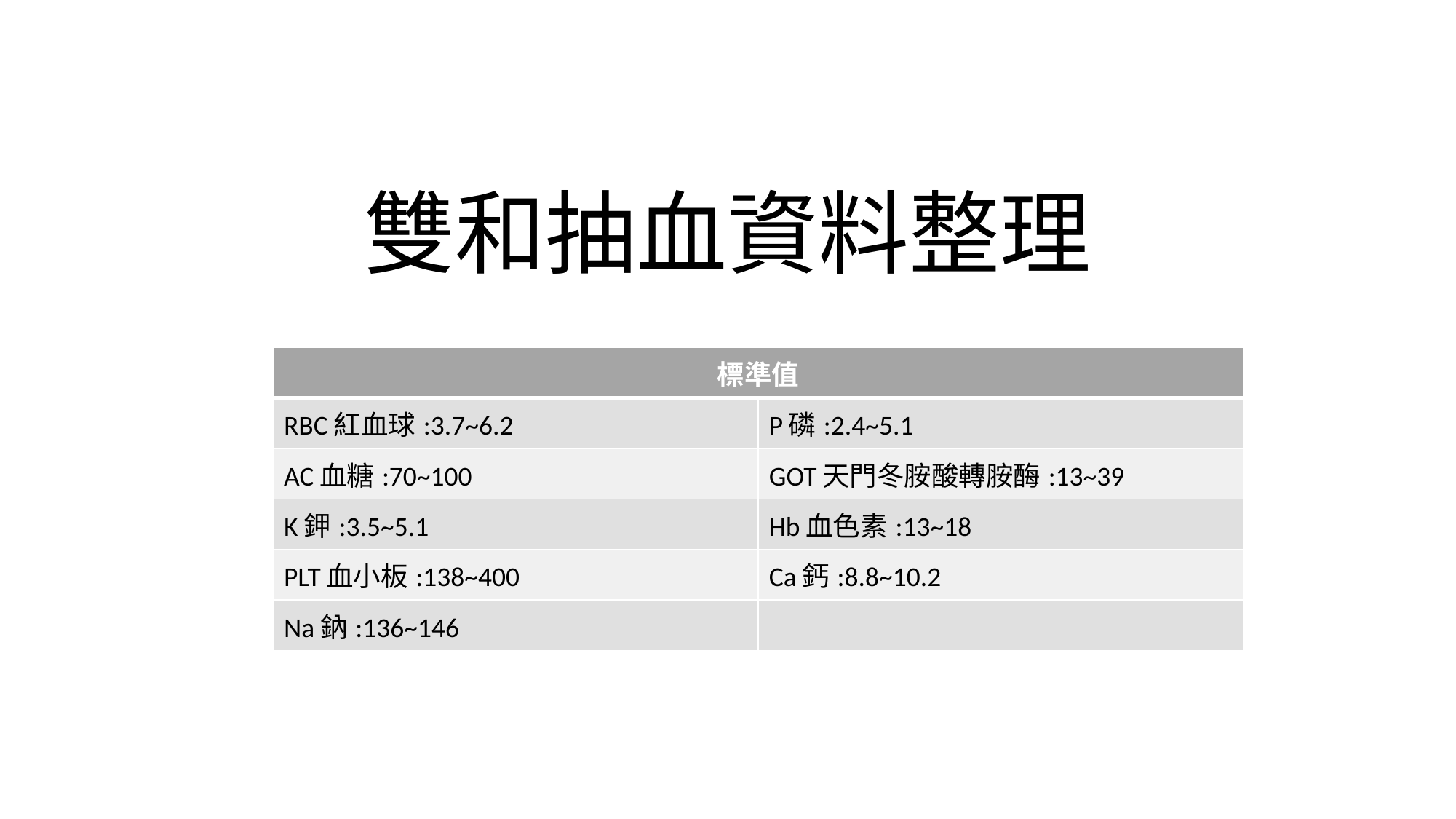

# 雙和抽血資料整理
| 標準值 |  |
| --- | --- |
| RBC紅血球:3.7~6.2 | P磷:2.4~5.1 |
| AC血糖:70~100 | GOT天門冬胺酸轉胺酶:13~39 |
| K鉀:3.5~5.1 | Hb血色素:13~18 |
| PLT血小板:138~400 | Ca鈣:8.8~10.2 |
| Na鈉:136~146 |  |